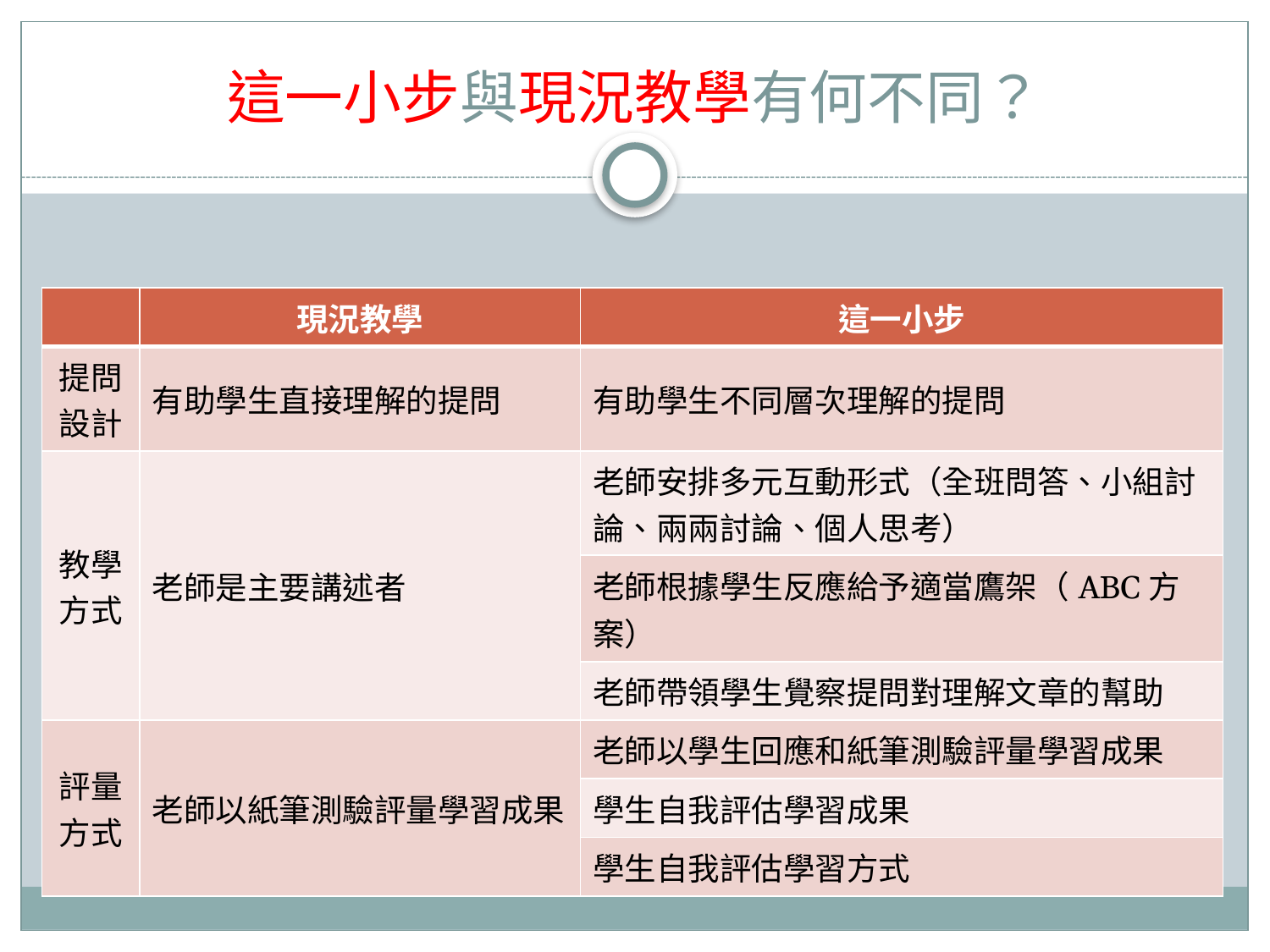

# 這一小步與現況教學有何不同？
|  | 現況教學 | 這一小步 |
| --- | --- | --- |
| 提問設計 | 有助學生直接理解的提問 | 有助學生不同層次理解的提問 |
| 教學方式 | 老師是主要講述者 | 老師安排多元互動形式（全班問答、小組討論、兩兩討論、個人思考） |
|  |  | 老師根據學生反應給予適當鷹架（ABC方案） |
|  |  | 老師帶領學生覺察提問對理解文章的幫助 |
| 評量方式 | 老師以紙筆測驗評量學習成果 | 老師以學生回應和紙筆測驗評量學習成果 |
|  |  | 學生自我評估學習成果 |
|  |  | 學生自我評估學習方式 |